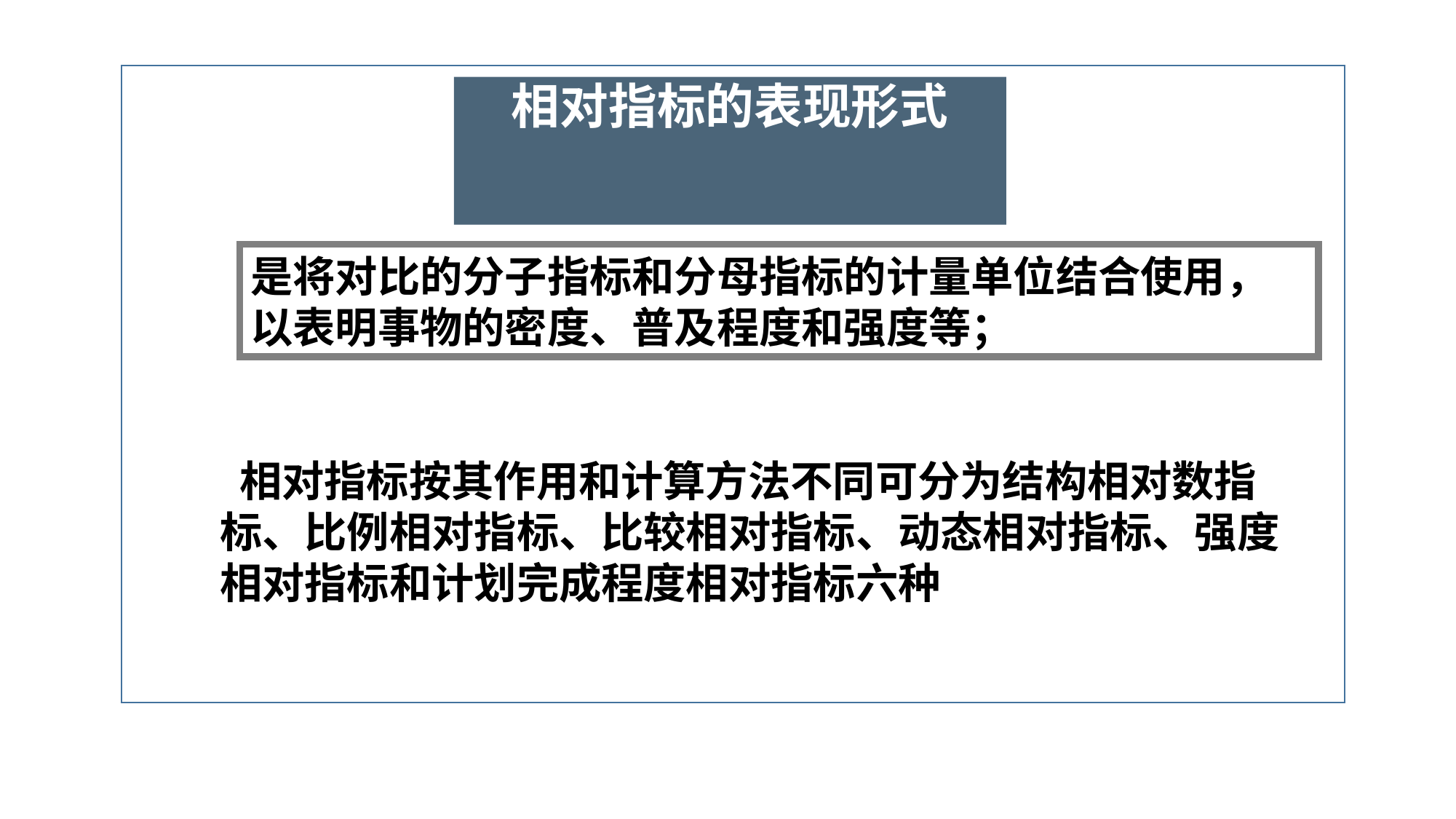

相对指标的表现形式
是将对比的分子指标和分母指标的计量单位结合使用，
以表明事物的密度、普及程度和强度等；
 相对指标按其作用和计算方法不同可分为结构相对数指标、比例相对指标、比较相对指标、动态相对指标、强度相对指标和计划完成程度相对指标六种